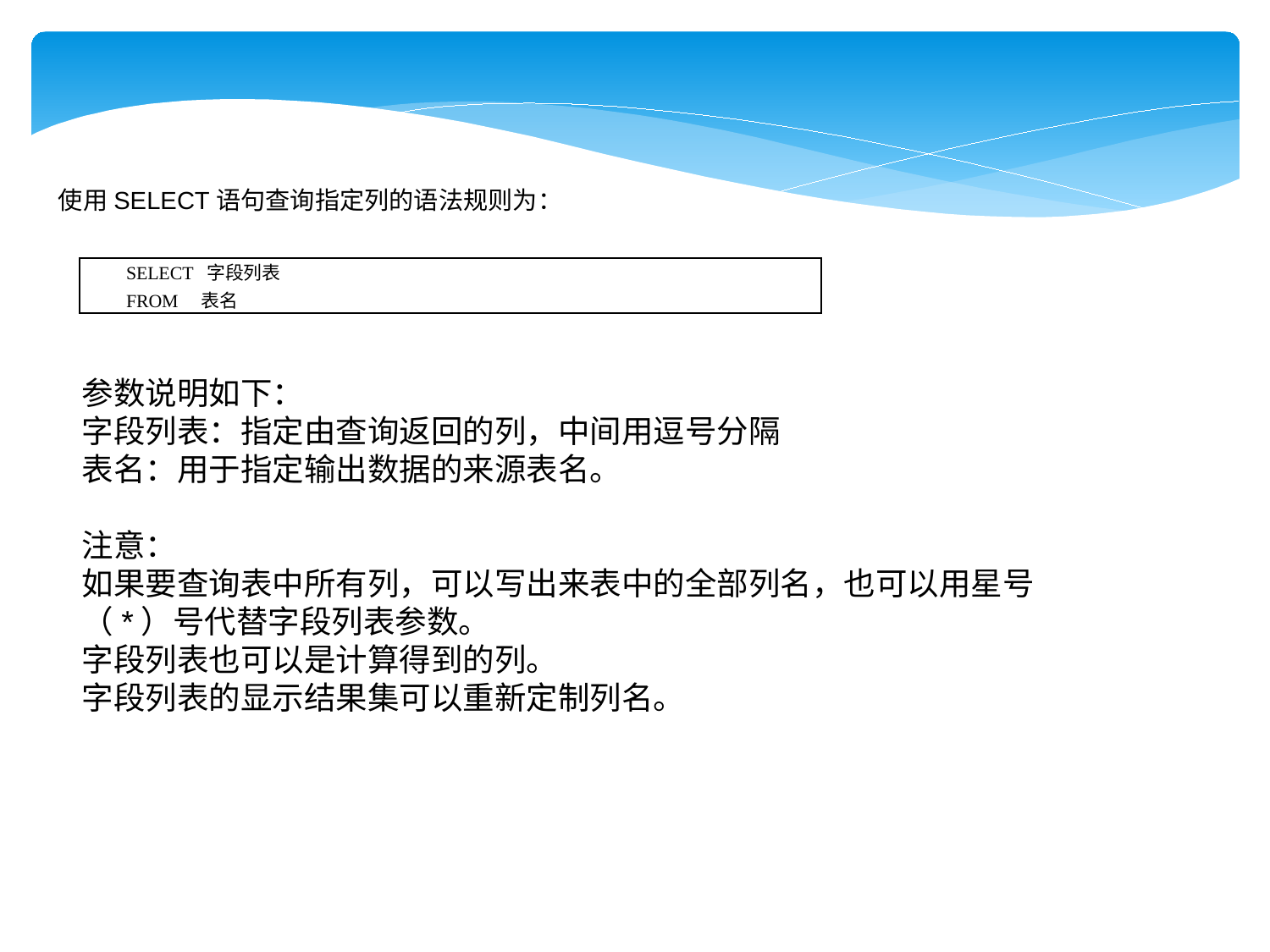

使用SELECT语句查询指定列的语法规则为：
| SELECT 字段列表 FROM 表名 |
| --- |
参数说明如下：
字段列表：指定由查询返回的列，中间用逗号分隔
表名：用于指定输出数据的来源表名。

注意：
如果要查询表中所有列，可以写出来表中的全部列名，也可以用星号（*）号代替字段列表参数。
字段列表也可以是计算得到的列。
字段列表的显示结果集可以重新定制列名。